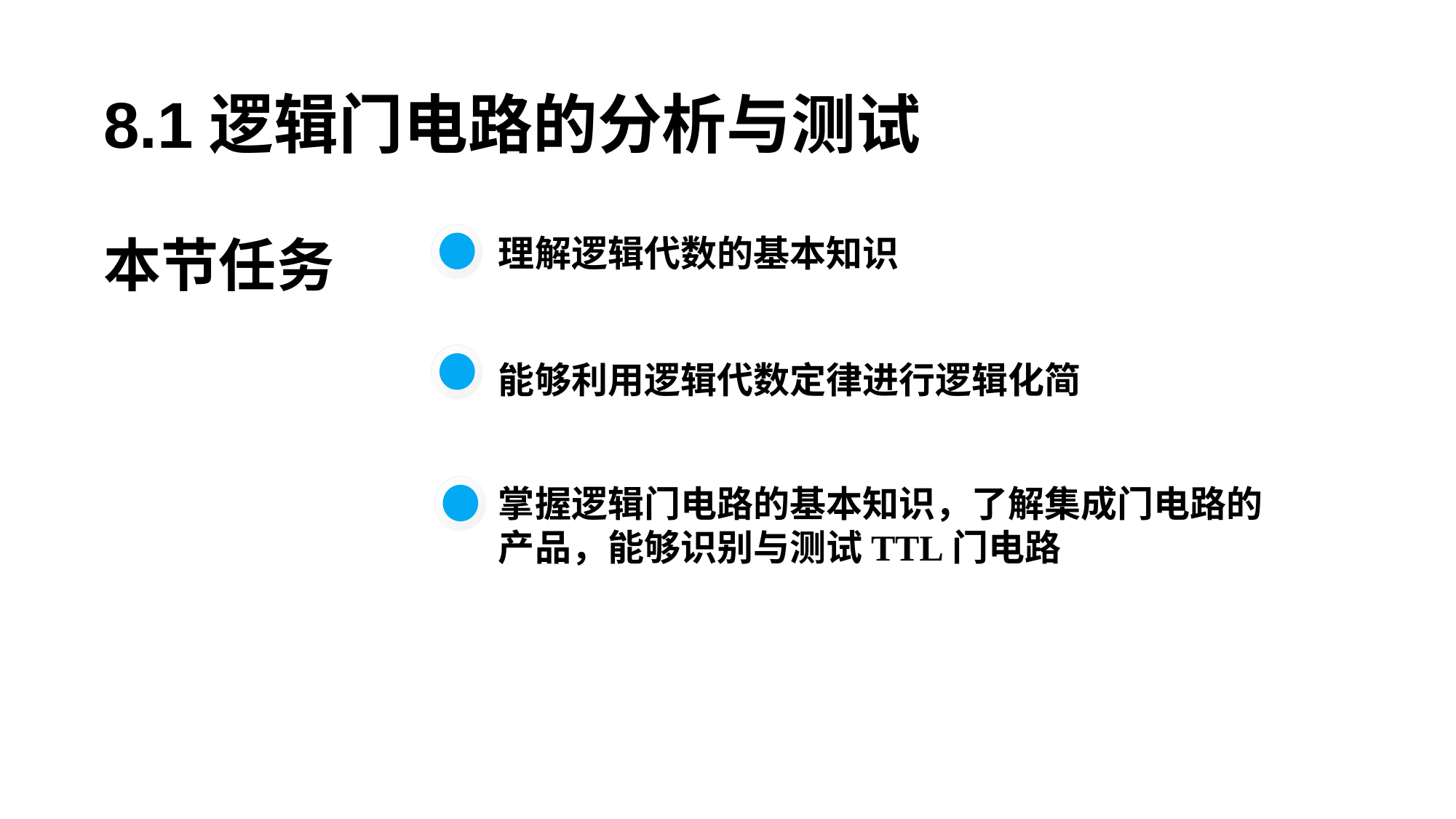

8.1逻辑门电路的分析与测试
本节任务

理解逻辑代数的基本知识

能够利用逻辑代数定律进行逻辑化简
掌握逻辑门电路的基本知识，了解集成门电路的产品，能够识别与测试TTL门电路